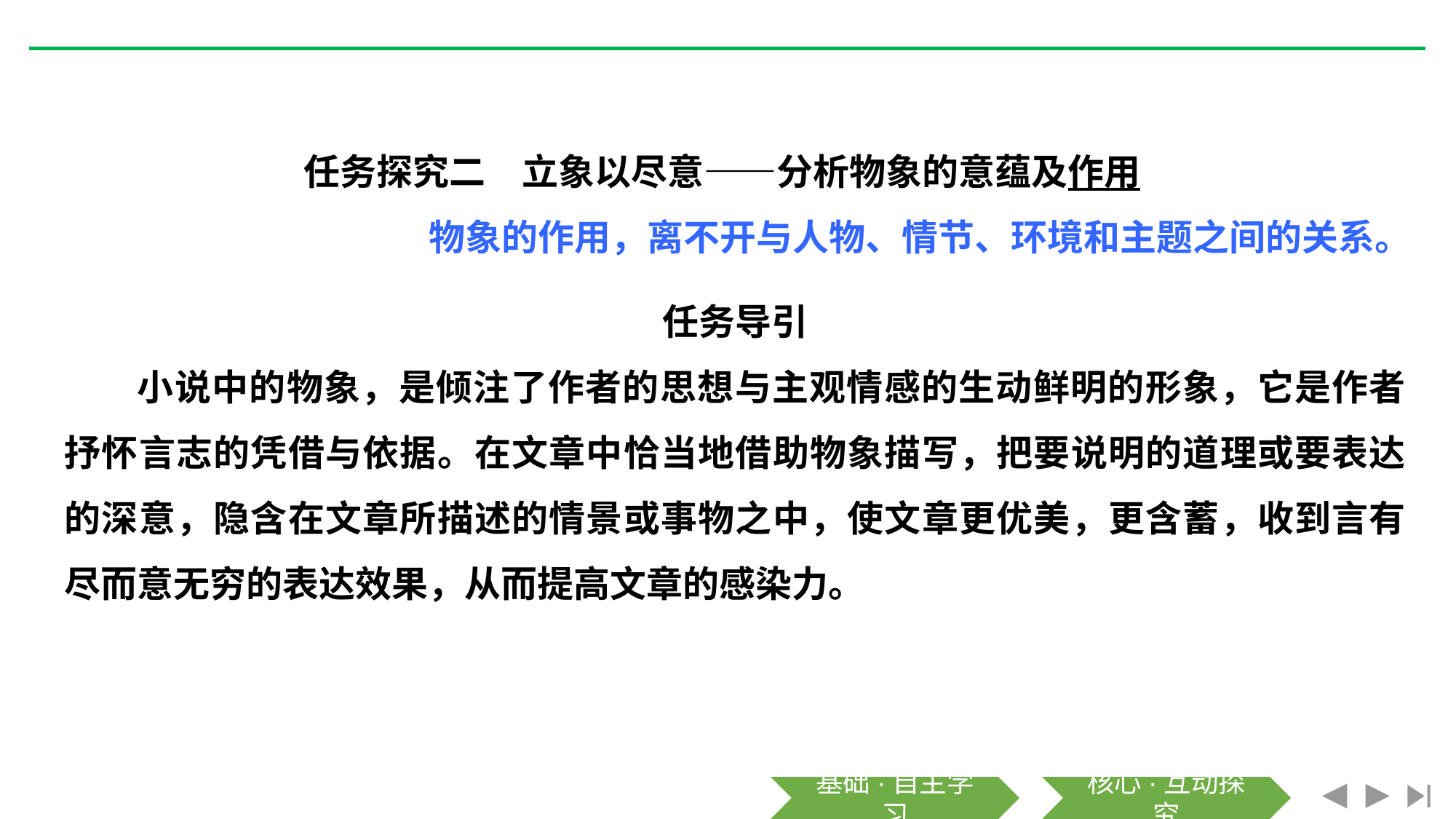

任务探究二　立象以尽意——分析物象的意蕴及作用
物象的作用，离不开与人物、情节、环境和主题之间的关系。
任务导引
小说中的物象，是倾注了作者的思想与主观情感的生动鲜明的形象，它是作者抒怀言志的凭借与依据。在文章中恰当地借助物象描写，把要说明的道理或要表达的深意，隐含在文章所描述的情景或事物之中，使文章更优美，更含蓄，收到言有尽而意无穷的表达效果，从而提高文章的感染力。